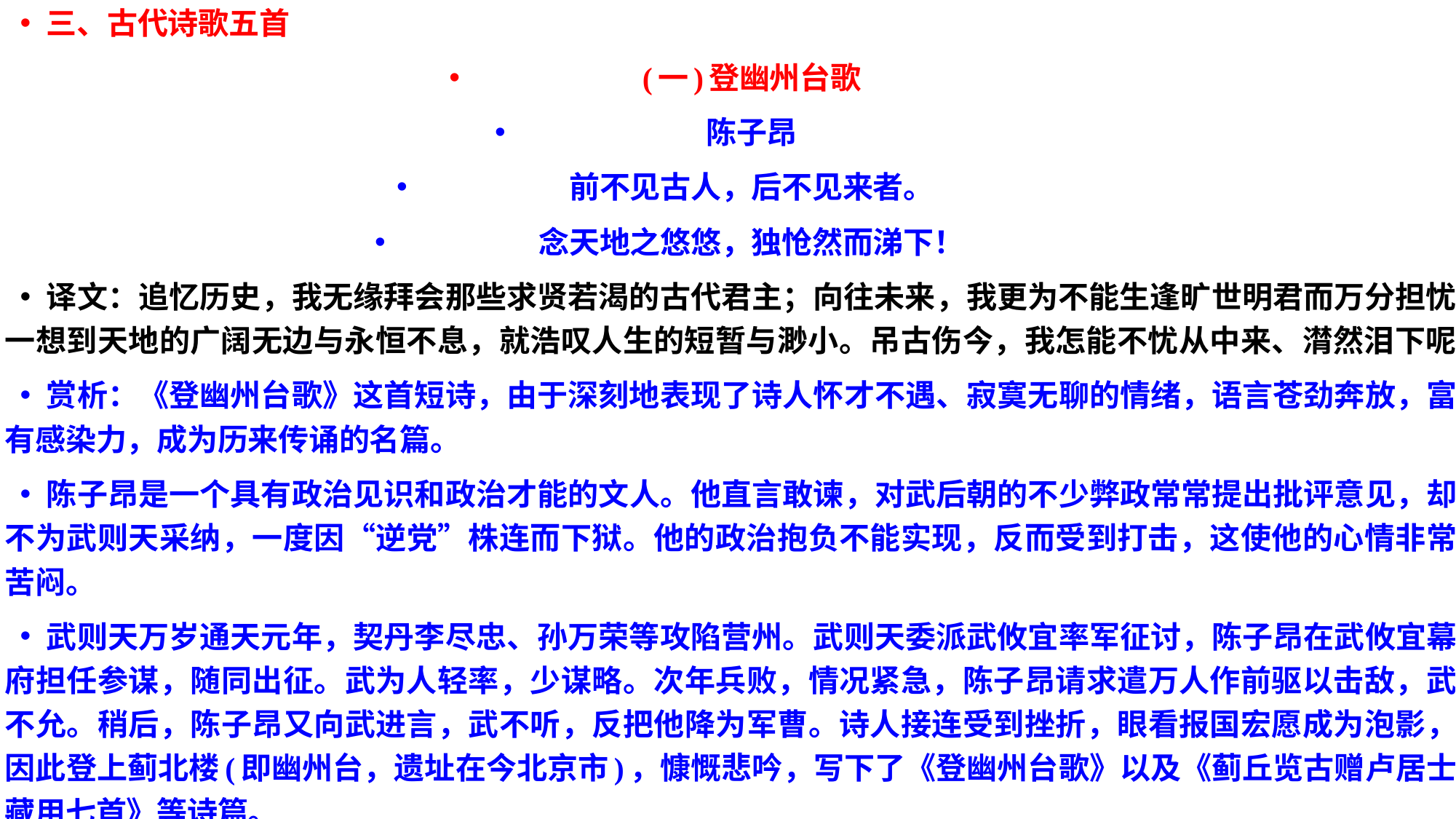

三、古代诗歌五首
(一)登幽州台歌
陈子昂
前不见古人，后不见来者。
念天地之悠悠，独怆然而涕下！
译文：追忆历史，我无缘拜会那些求贤若渴的古代君主；向往未来，我更为不能生逢旷世明君而万分担忧。一想到天地的广阔无边与永恒不息，就浩叹人生的短暂与渺小。吊古伤今，我怎能不忧从中来、潸然泪下呢！
赏析：《登幽州台歌》这首短诗，由于深刻地表现了诗人怀才不遇、寂寞无聊的情绪，语言苍劲奔放，富有感染力，成为历来传诵的名篇。
陈子昂是一个具有政治见识和政治才能的文人。他直言敢谏，对武后朝的不少弊政常常提出批评意见，却不为武则天采纳，一度因“逆党”株连而下狱。他的政治抱负不能实现，反而受到打击，这使他的心情非常苦闷。
武则天万岁通天元年，契丹李尽忠、孙万荣等攻陷营州。武则天委派武攸宜率军征讨，陈子昂在武攸宜幕府担任参谋，随同出征。武为人轻率，少谋略。次年兵败，情况紧急，陈子昂请求遣万人作前驱以击敌，武不允。稍后，陈子昂又向武进言，武不听，反把他降为军曹。诗人接连受到挫折，眼看报国宏愿成为泡影，因此登上蓟北楼(即幽州台，遗址在今北京市)，慷慨悲吟，写下了《登幽州台歌》以及《蓟丘览古赠卢居士藏用七首》等诗篇。